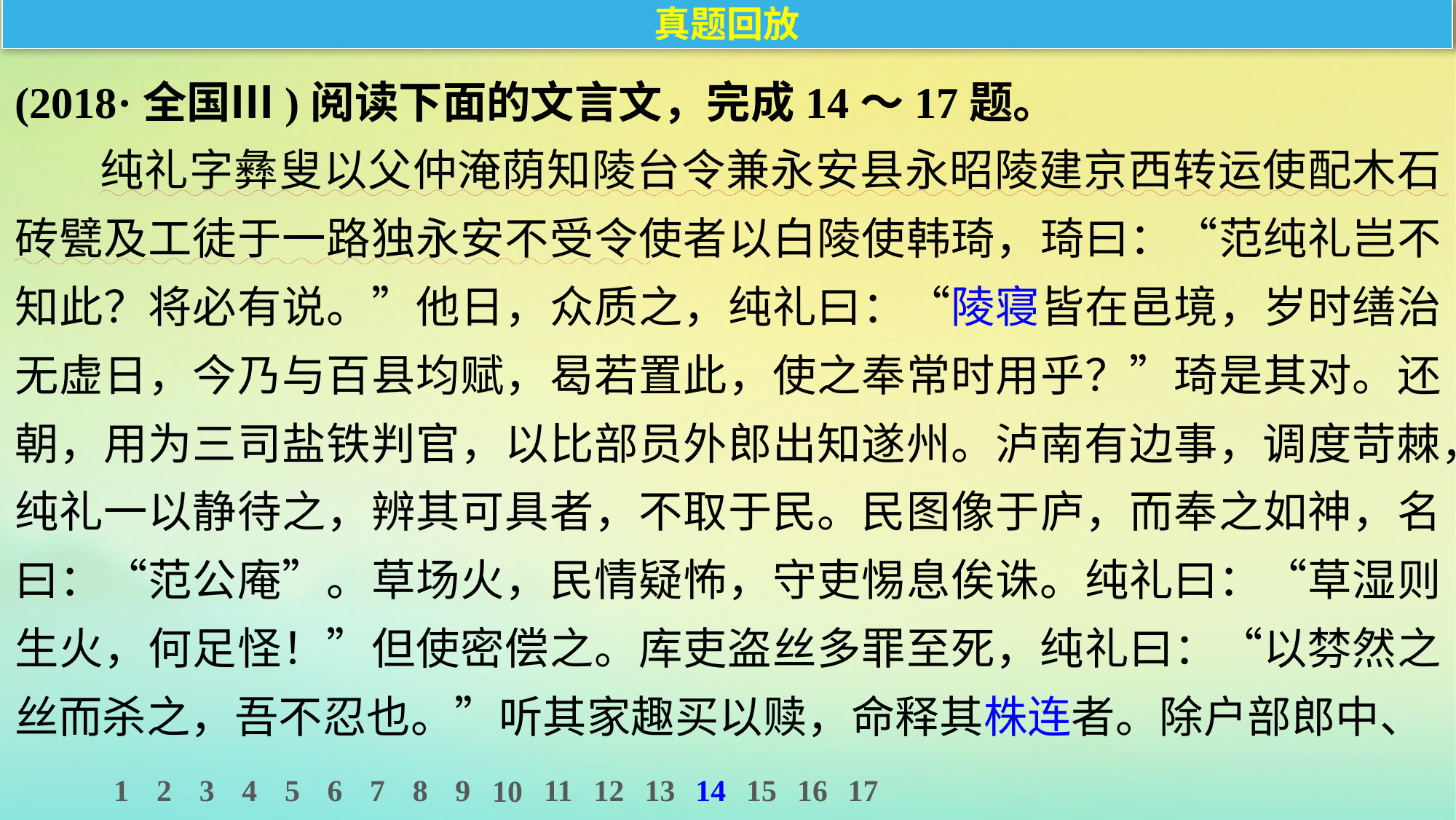

真题回放
(2018·全国Ⅲ)阅读下面的文言文，完成14～17题。
纯礼字彝叟以父仲淹荫知陵台令兼永安县永昭陵建京西转运使配木石砖甓及工徒于一路独永安不受令使者以白陵使韩琦，琦曰：“范纯礼岂不知此？将必有说。”他日，众质之，纯礼曰：“陵寝皆在邑境，岁时缮治无虚日，今乃与百县均赋，曷若置此，使之奉常时用乎？”琦是其对。还朝，用为三司盐铁判官，以比部员外郎出知遂州。泸南有边事，调度苛棘，纯礼一以静待之，辨其可具者，不取于民。民图像于庐，而奉之如神，名曰：“范公庵”。草场火，民情疑怖，守吏惕息俟诛。纯礼曰：“草湿则生火，何足怪！”但使密偿之。库吏盗丝多罪至死，纯礼曰：“以棼然之丝而杀之，吾不忍也。”听其家趣买以赎，命释其株连者。除户部郎中、
1
2
3
4
5
6
7
8
9
11
12
13
14
15
16
17
10